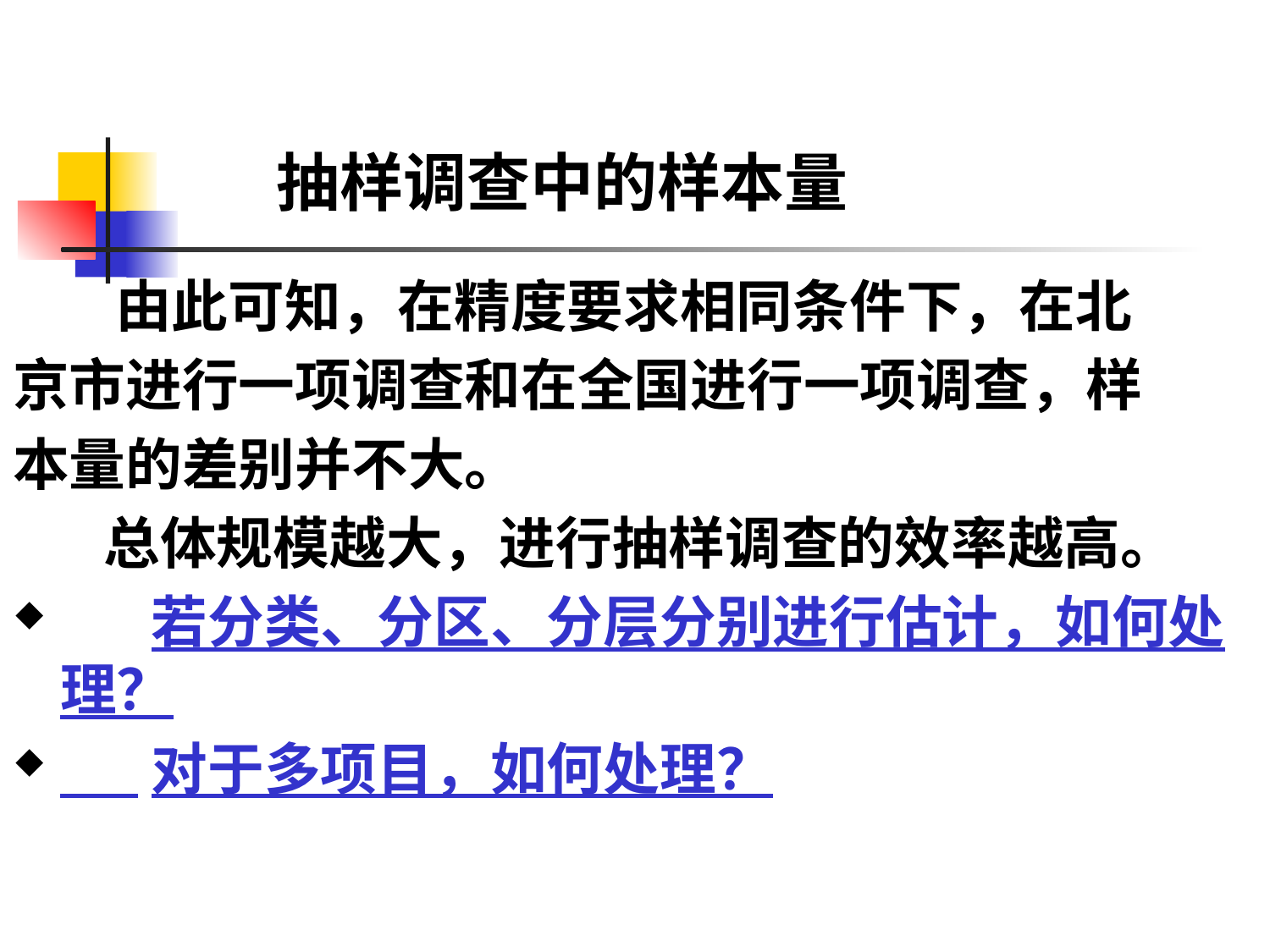

抽样调查中的样本量
       由此可知，在精度要求相同条件下，在北
京市进行一项调查和在全国进行一项调查，样
本量的差别并不大。
      总体规模越大，进行抽样调查的效率越高。
      若分类、分区、分层分别进行估计，如何处理？
      对于多项目，如何处理？